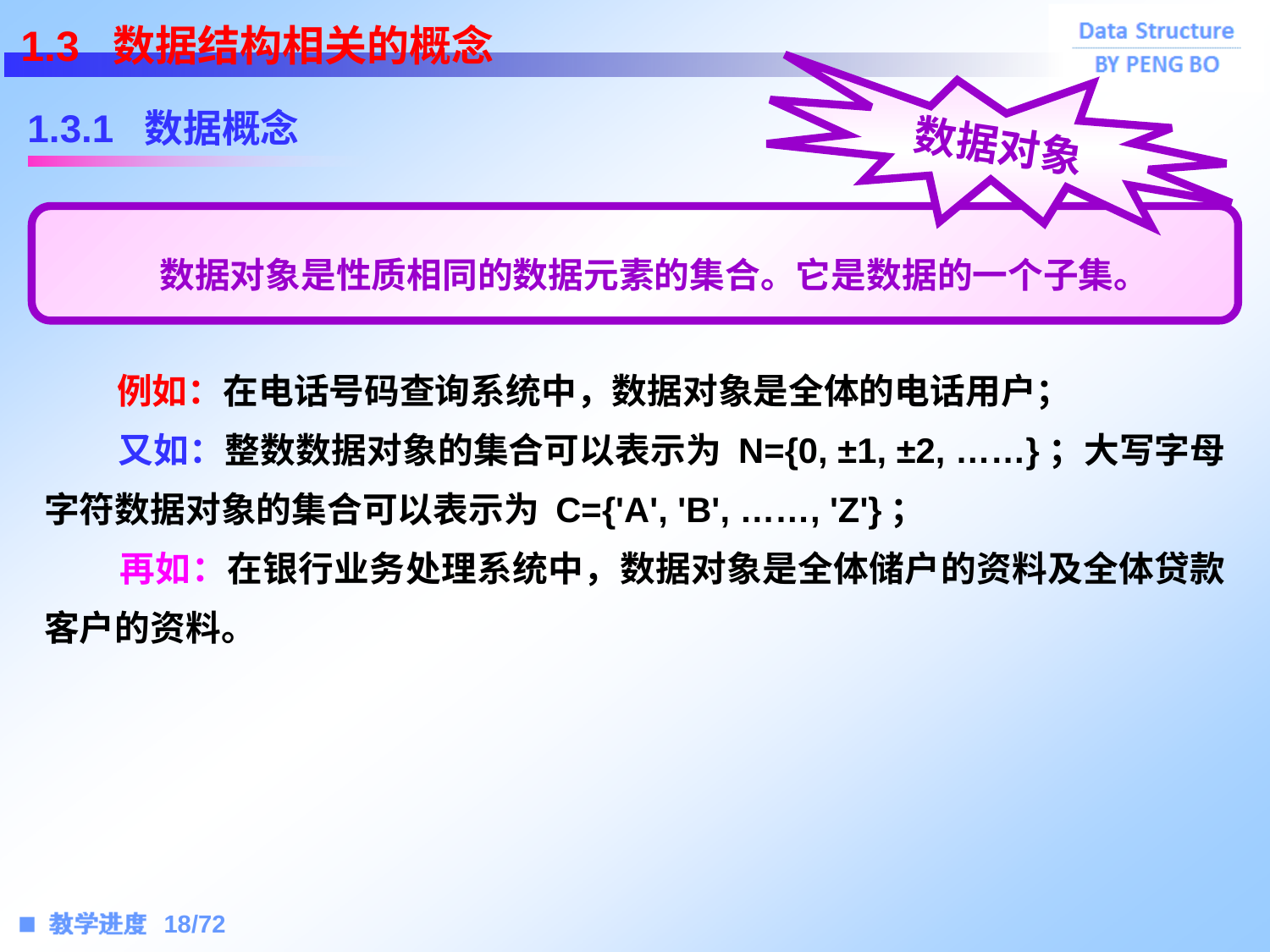

1.3  数据结构相关的概念

1.3.1  数据概念

数据对象

        数据对象是性质相同的数据元素的集合。它是数据的一个子集。
        例如：在电话号码查询系统中，数据对象是全体的电话用户；
        又如：整数数据对象的集合可以表示为 N={0, ±1, ±2, ……}；大写字母字符数据对象的集合可以表示为 C={'A', 'B', ……, 'Z'}；
        再如：在银行业务处理系统中，数据对象是全体储户的资料及全体贷款客户的资料。